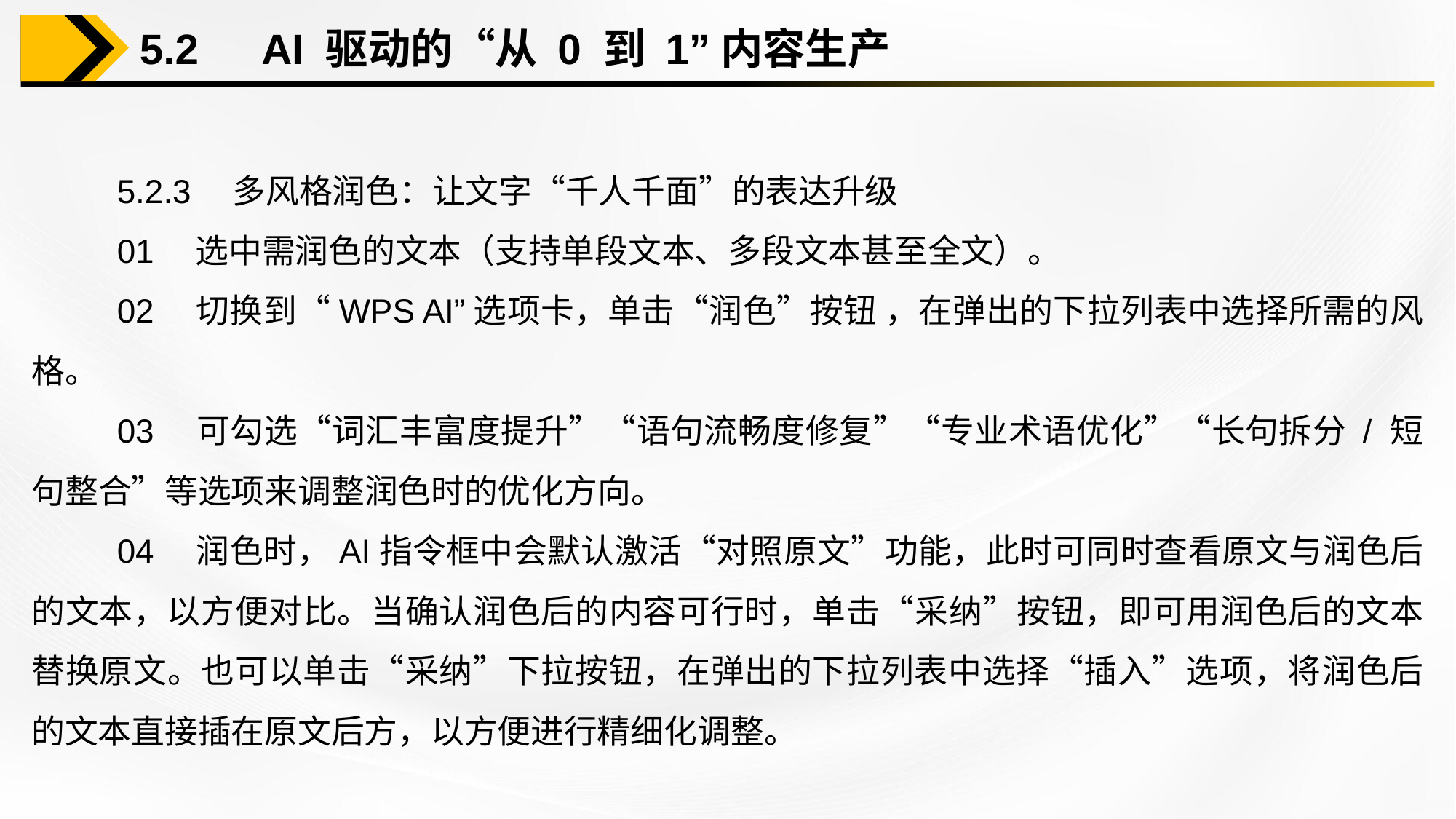

5.2　AI 驱动的“从 0 到 1”内容生产
5.2.3　多风格润色：让文字“千人千面”的表达升级
01　选中需润色的文本（支持单段文本、多段文本甚至全文）。
02　切换到“WPS AI”选项卡，单击“润色”按钮 ，在弹出的下拉列表中选择所需的风格。
03　可勾选“词汇丰富度提升”“语句流畅度修复”“专业术语优化”“长句拆分 / 短句整合”等选项来调整润色时的优化方向。
04　润色时，AI指令框中会默认激活“对照原文”功能，此时可同时查看原文与润色后的文本，以方便对比。当确认润色后的内容可行时，单击“采纳”按钮，即可用润色后的文本替换原文。也可以单击“采纳”下拉按钮，在弹出的下拉列表中选择“插入”选项，将润色后的文本直接插在原文后方，以方便进行精细化调整。